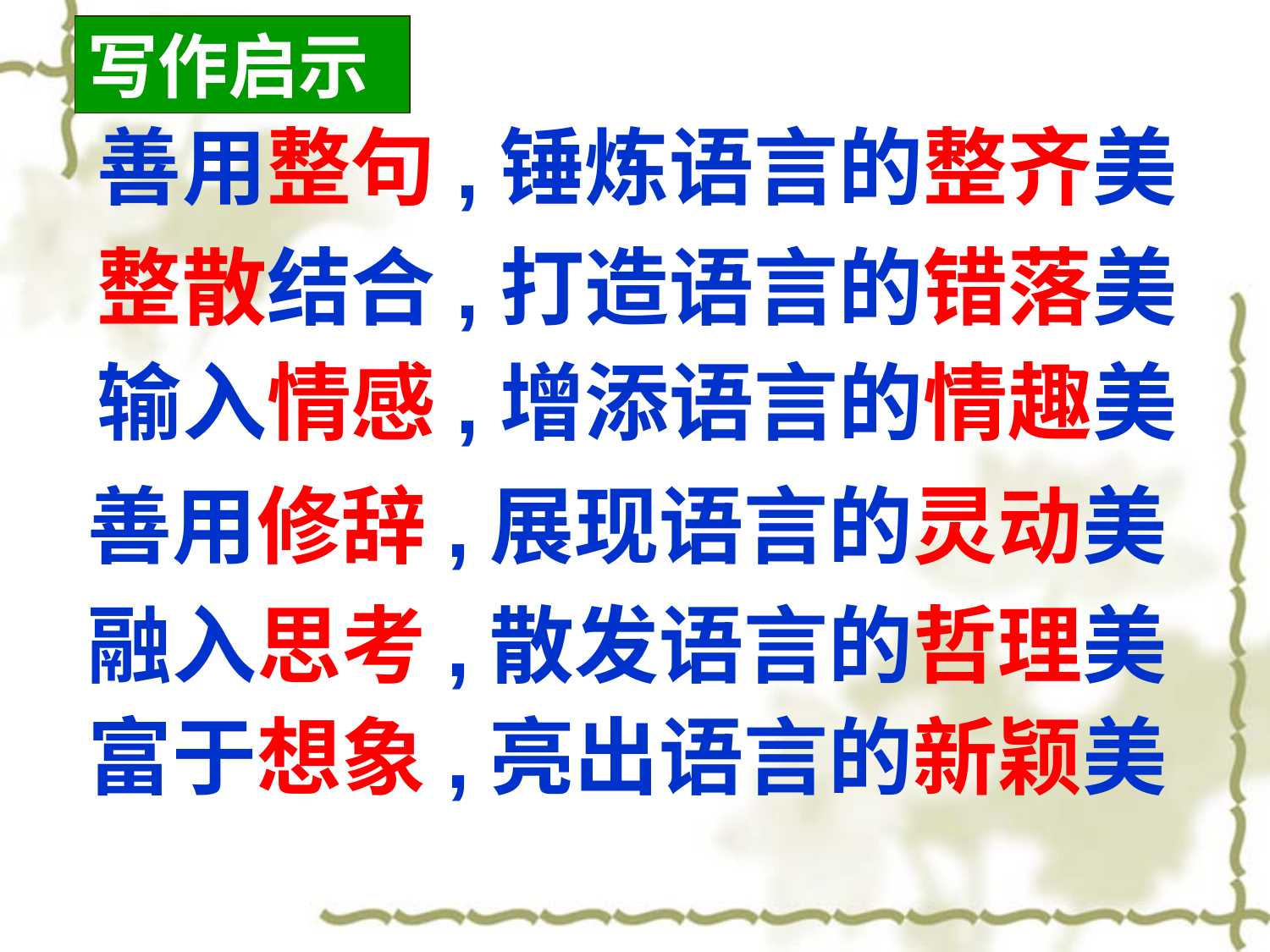

写作启示
善用整句,锤炼语言的整齐美
整散结合,打造语言的错落美
输入情感,增添语言的情趣美
善用修辞,展现语言的灵动美
融入思考,散发语言的哲理美
富于想象,亮出语言的新颖美
84